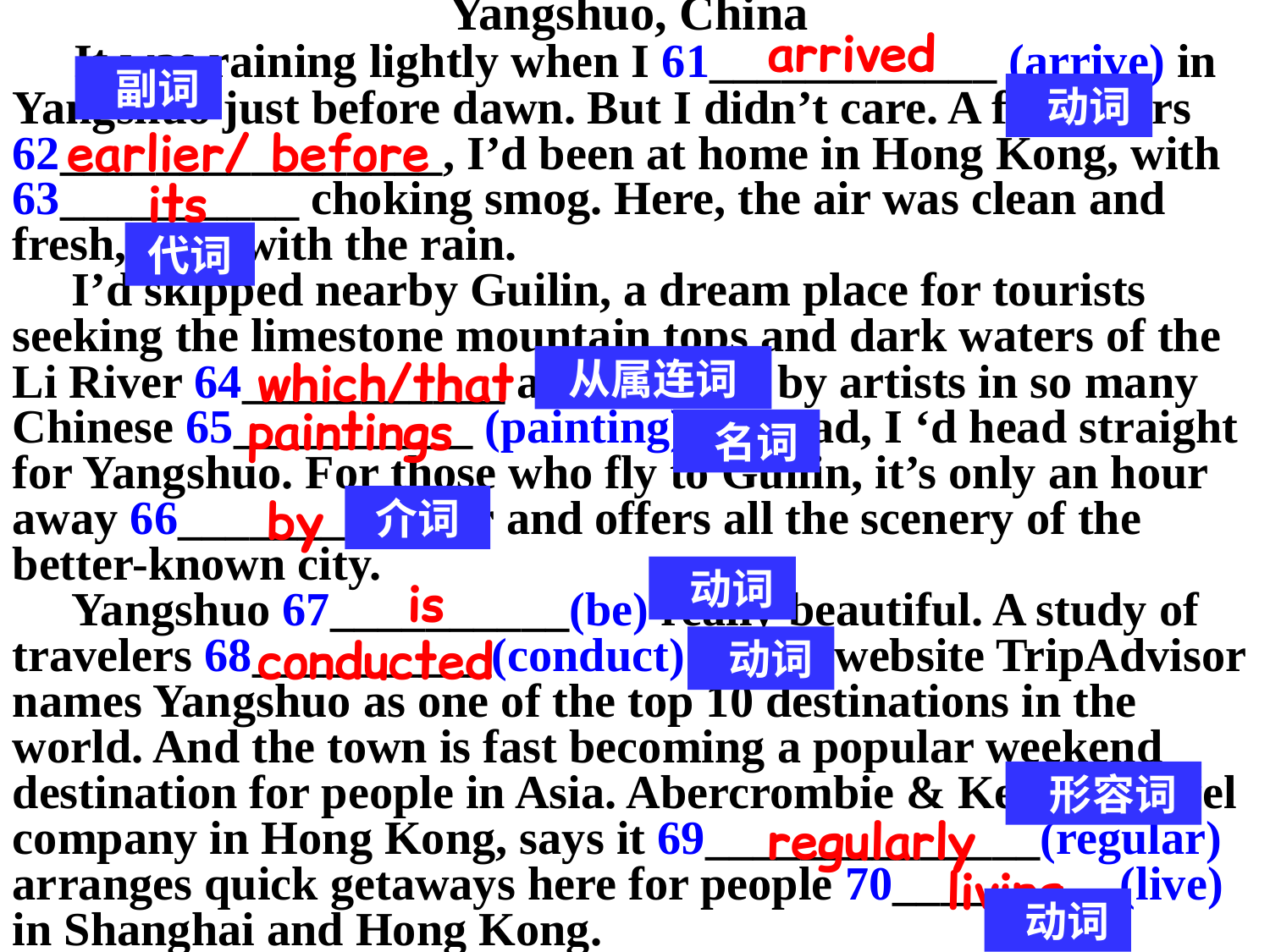

Yangshuo, China
     It was raining lightly when I 61____________ (arrive) in Yangshuo just before dawn. But I didn’t care. A few hours 62________________, I’d been at home in Hong Kong, with 63__________ choking smog. Here, the air was clean and fresh, even with the rain.
     I’d skipped nearby Guilin, a dream place for tourists seeking the limestone mountain tops and dark waters of the Li River 64___________ are pictured by artists in so many Chinese 65__________ (painting). Instead, I ‘d head straight for Yangshuo. For those who fly to Guilin, it’s only an hour away 66__________ car and offers all the scenery of the better-known city.
     Yangshuo 67__________(be) really beautiful. A study of travelers 68__________(conduct) by the website TripAdvisor names Yangshuo as one of the top 10 destinations in the world. And the town is fast becoming a popular weekend destination for people in Asia. Abercrombie & Kent, a travel company in Hong Kong, says it 69______________(regular) arranges quick getaways here for people 70_________ (live) in Shanghai and Hong Kong.
arrived
 副词
 动词
earlier/ before
its
代词
which/that
从属连词
paintings
 名词
by
介词
 动词
is
conducted
 动词
 形容词
regularly
living
 动词